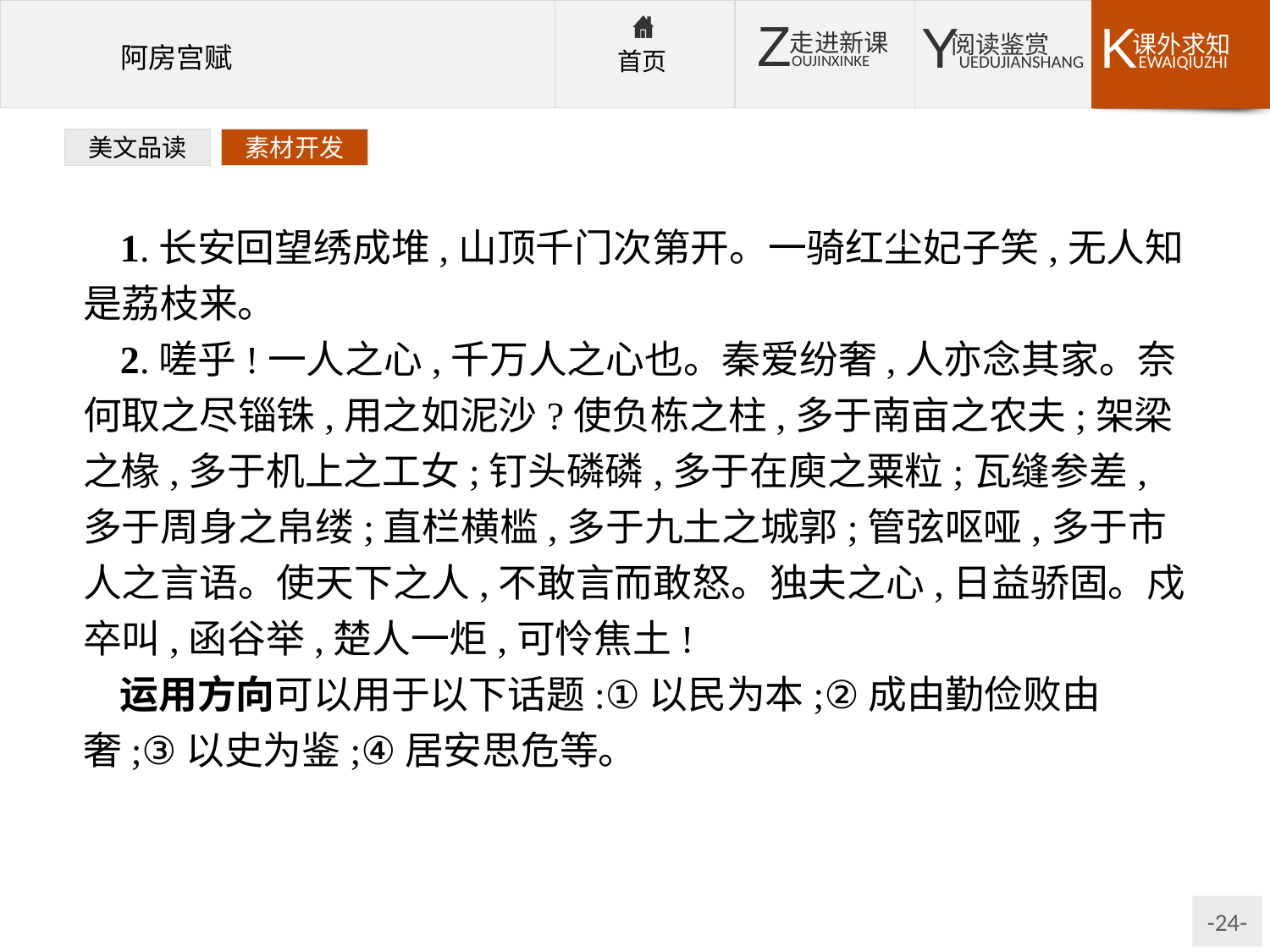

美文品读
素材开发
1.长安回望绣成堆,山顶千门次第开。一骑红尘妃子笑,无人知是荔枝来。
2.嗟乎!一人之心,千万人之心也。秦爱纷奢,人亦念其家。奈何取之尽锱铢,用之如泥沙?使负栋之柱,多于南亩之农夫;架梁之椽,多于机上之工女;钉头磷磷,多于在庾之粟粒;瓦缝参差,多于周身之帛缕;直栏横槛,多于九土之城郭;管弦呕哑,多于市人之言语。使天下之人,不敢言而敢怒。独夫之心,日益骄固。戍卒叫,函谷举,楚人一炬,可怜焦土!
运用方向可以用于以下话题:①以民为本;②成由勤俭败由奢;③以史为鉴;④居安思危等。